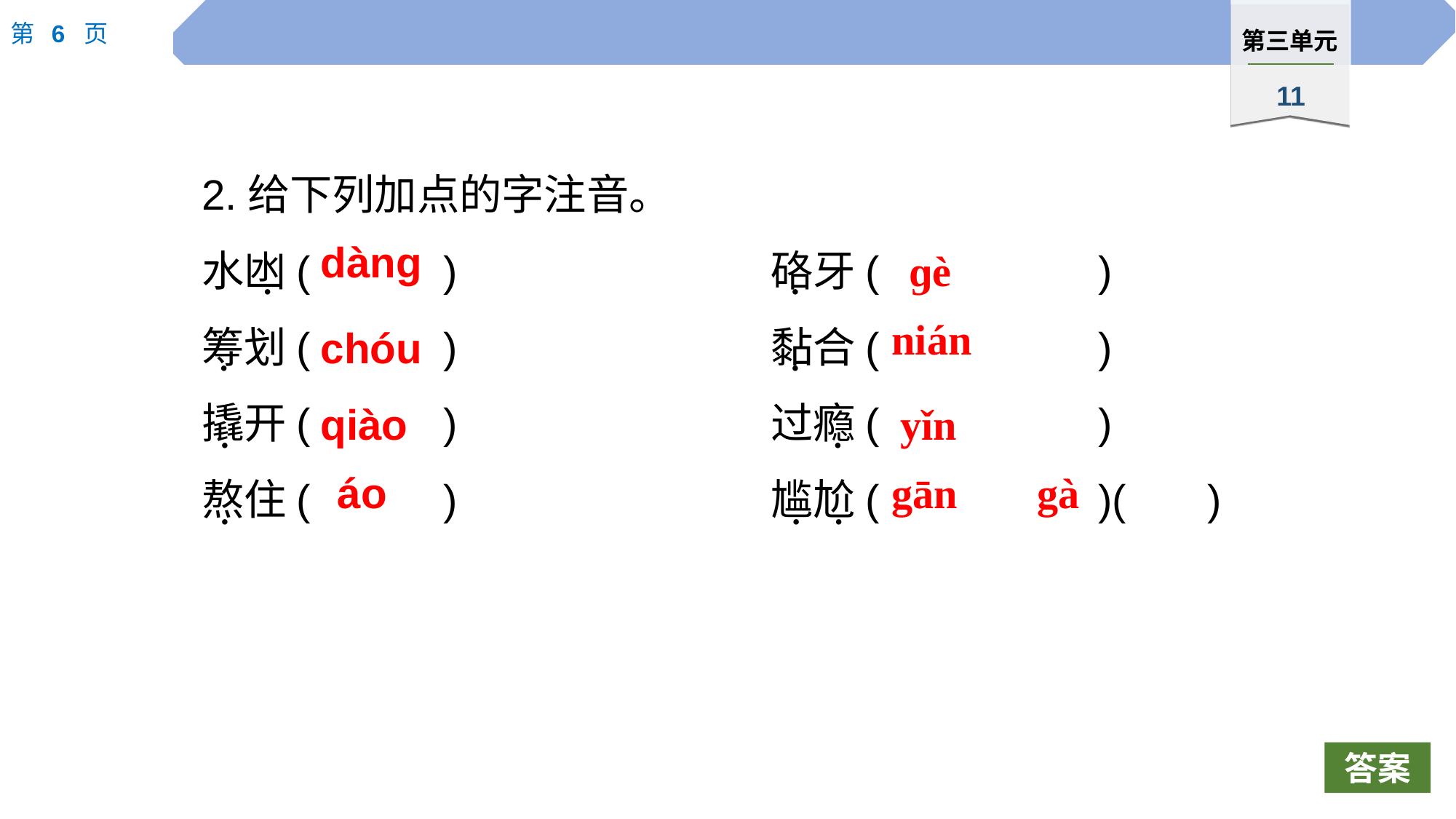

2.给下列加点的字注音。
水凼(		)　			硌牙(		)
筹划(		)			黏合(		)
撬开(		)			过瘾(		)
熬住(		)			尴尬(		)(	)
dàng
ɡè
 ·
 ·
nián
chóu
 ·
 ·
qiào
yǐn
 ·
 ·
áo
gān
gà
 ·
 ·
 ·
答案